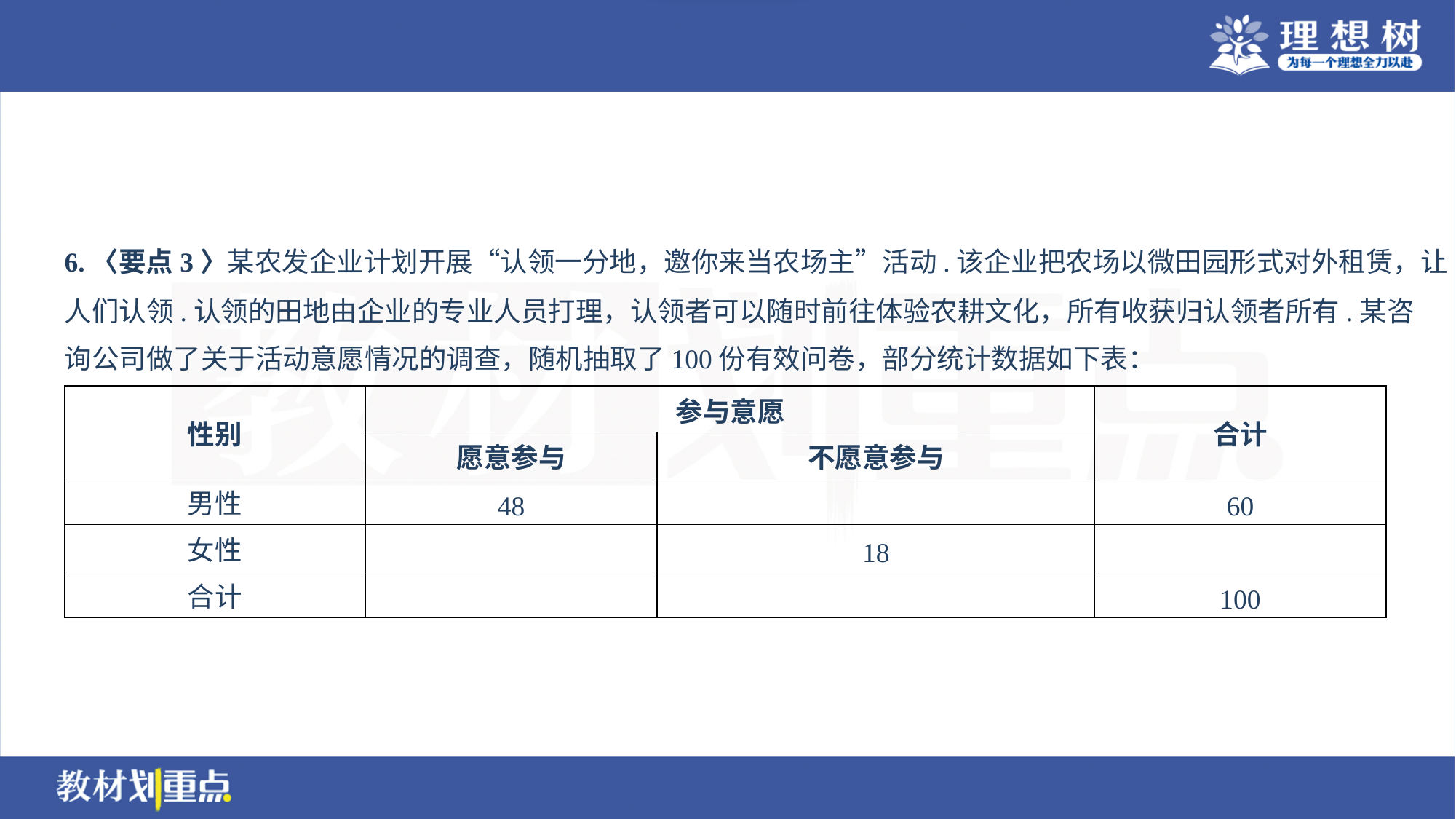

6.〈要点3〉某农发企业计划开展“认领一分地，邀你来当农场主”活动.该企业把农场以微田园形式对外租赁，让
人们认领.认领的田地由企业的专业人员打理，认领者可以随时前往体验农耕文化，所有收获归认领者所有.某咨
询公司做了关于活动意愿情况的调查，随机抽取了100份有效问卷，部分统计数据如下表：
| 性别 | 参与意愿 |  | 合计 |
| --- | --- | --- | --- |
|  | 愿意参与 | 不愿意参与 |  |
| 男性 | 48 |  | 60 |
| 女性 |  | 18 |  |
| 合计 |  |  | 100 |